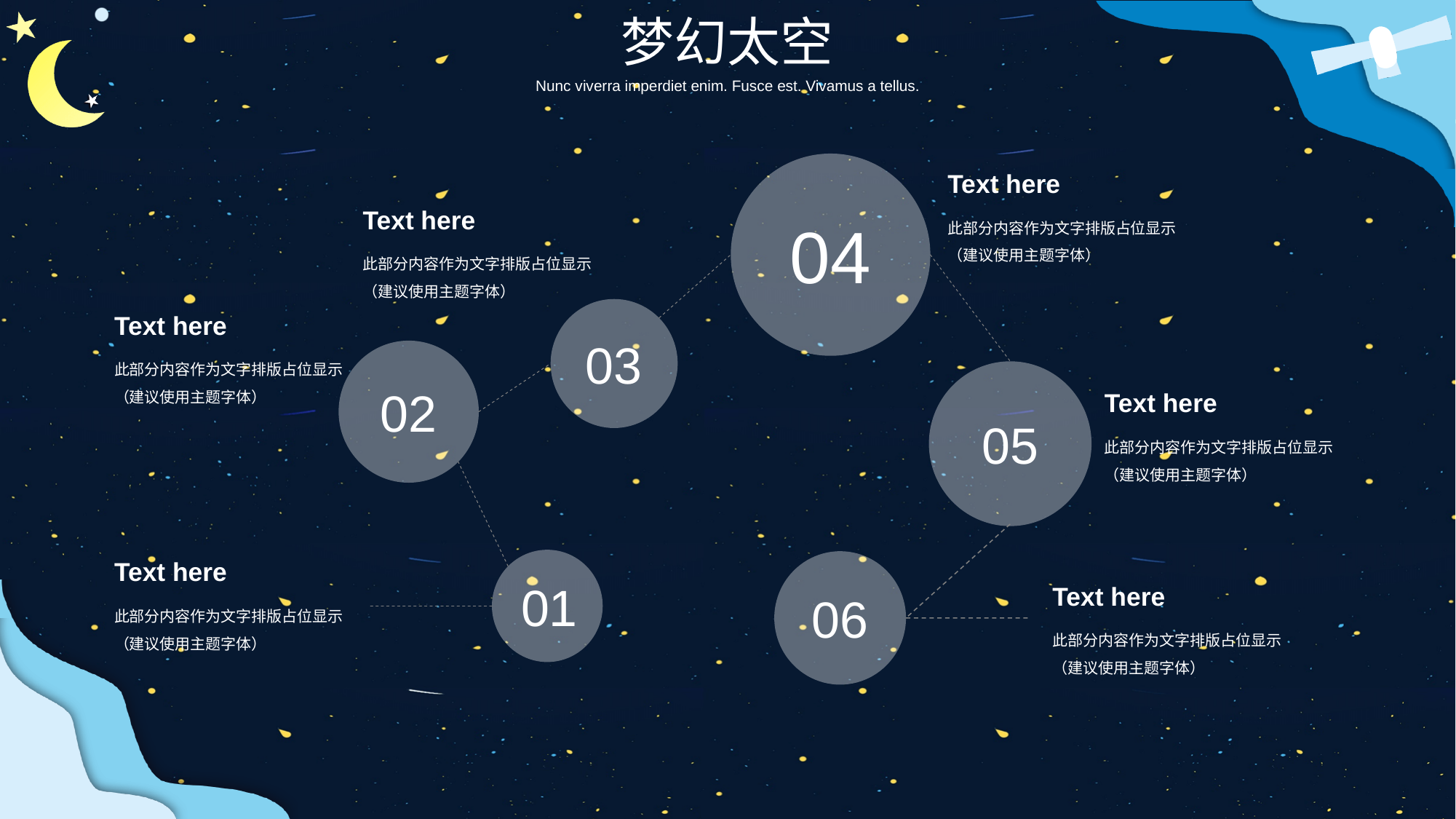

04
Text here
Text here
此部分内容作为文字排版占位显示 （建议使用主题字体）
此部分内容作为文字排版占位显示 （建议使用主题字体）
03
Text here
02
此部分内容作为文字排版占位显示 （建议使用主题字体）
05
Text here
此部分内容作为文字排版占位显示 （建议使用主题字体）
01
Text here
06
Text here
此部分内容作为文字排版占位显示 （建议使用主题字体）
此部分内容作为文字排版占位显示 （建议使用主题字体）